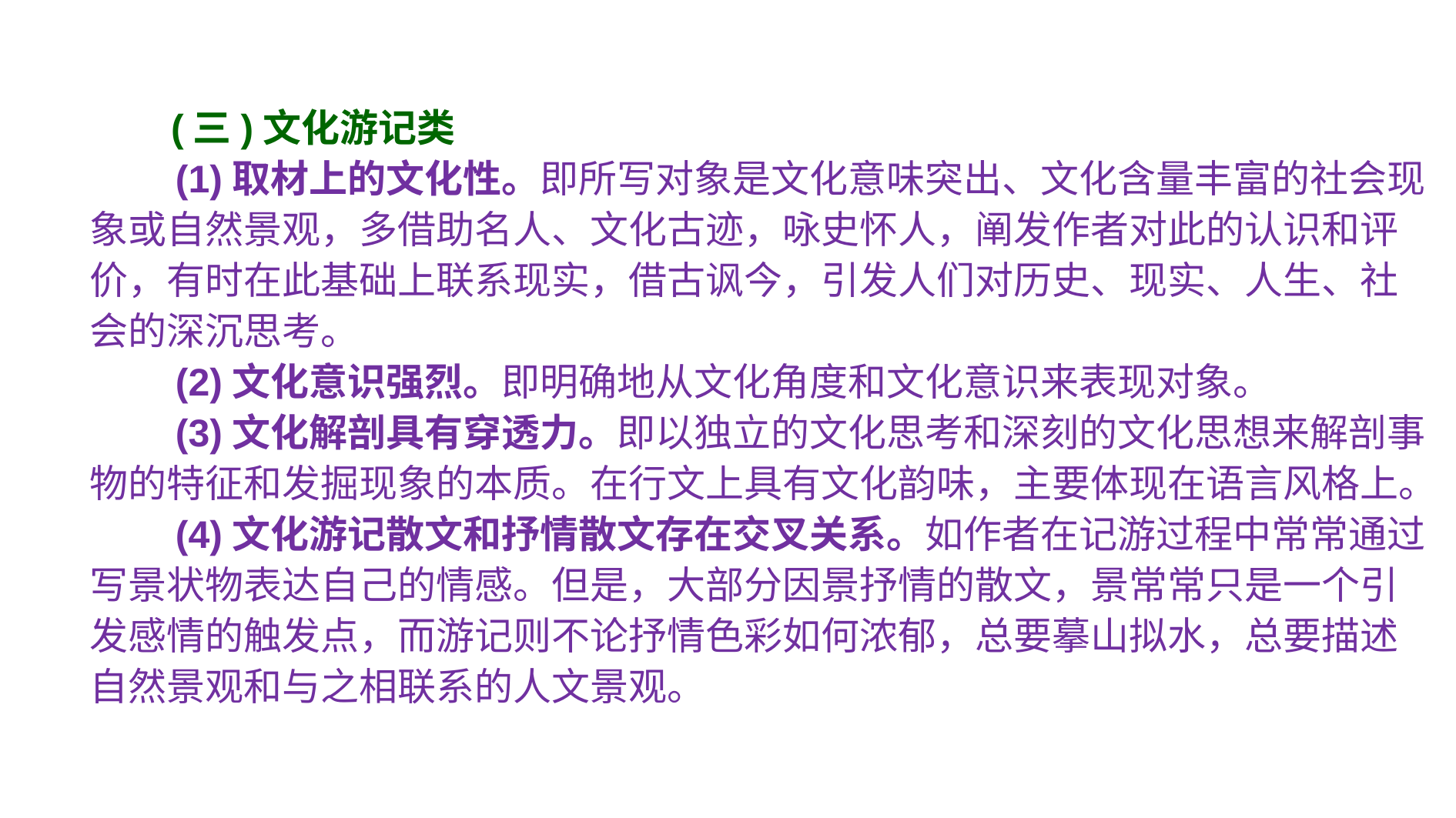

(三)文化游记类
        (1)取材上的文化性。即所写对象是文化意味突出、文化含量丰富的社会现象或自然景观，多借助名人、文化古迹，咏史怀人，阐发作者对此的认识和评价，有时在此基础上联系现实，借古讽今，引发人们对历史、现实、人生、社会的深沉思考。
        (2)文化意识强烈。即明确地从文化角度和文化意识来表现对象。
        (3)文化解剖具有穿透力。即以独立的文化思考和深刻的文化思想来解剖事物的特征和发掘现象的本质。在行文上具有文化韵味，主要体现在语言风格上。
        (4)文化游记散文和抒情散文存在交叉关系。如作者在记游过程中常常通过写景状物表达自己的情感。但是，大部分因景抒情的散文，景常常只是一个引发感情的触发点，而游记则不论抒情色彩如何浓郁，总要摹山拟水，总要描述自然景观和与之相联系的人文景观。